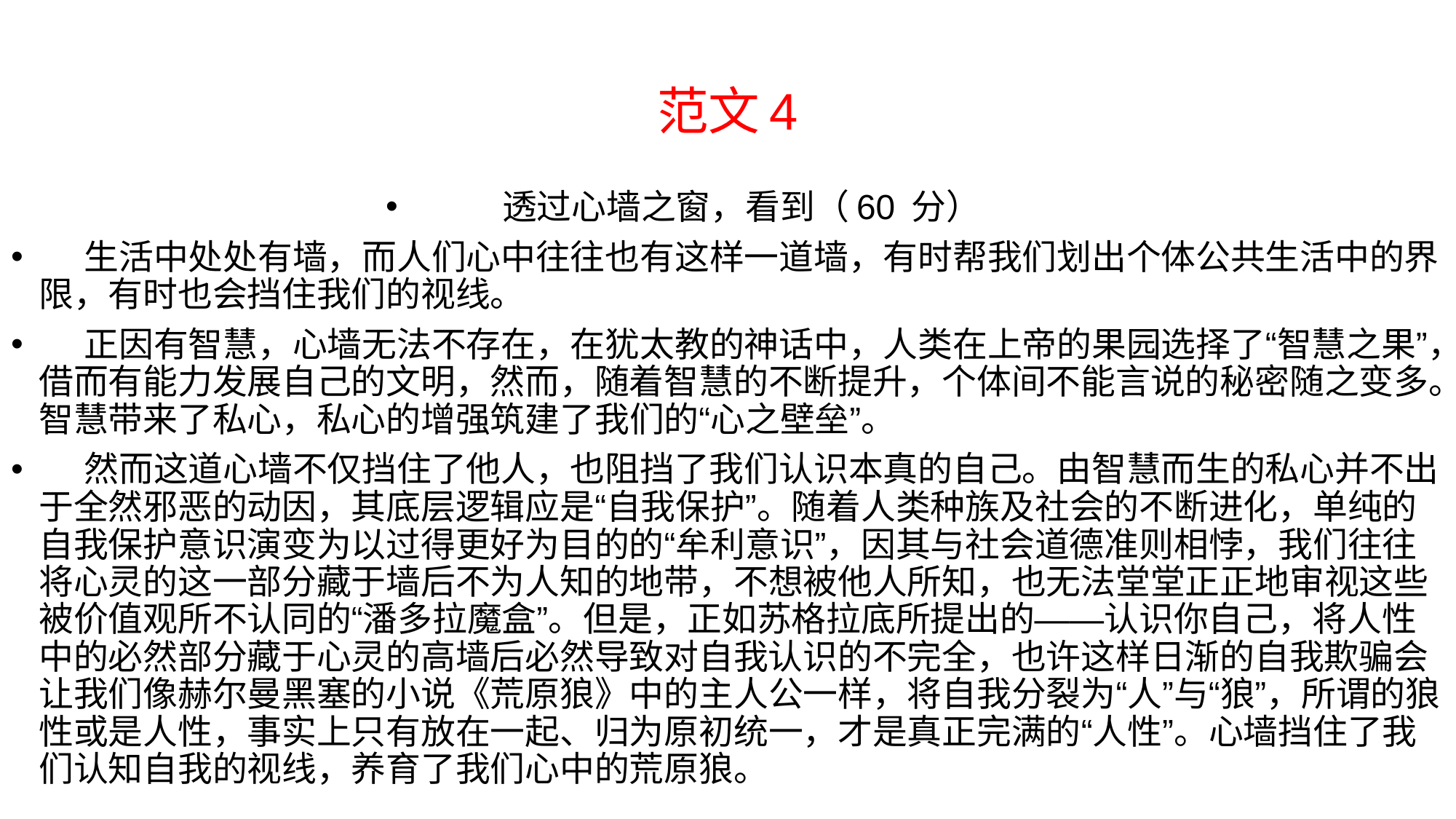

# 范文4
透过心墙之窗，看到（60 分）
    生活中处处有墙，而人们心中往往也有这样一道墙，有时帮我们划出个体公共生活中的界限，有时也会挡住我们的视线。
    正因有智慧，心墙无法不存在，在犹太教的神话中，人类在上帝的果园选择了“智慧之果”，借而有能力发展自己的文明，然而，随着智慧的不断提升，个体间不能言说的秘密随之变多。智慧带来了私心，私心的增强筑建了我们的“心之壁垒”。
    然而这道心墙不仅挡住了他人，也阻挡了我们认识本真的自己。由智慧而生的私心并不出于全然邪恶的动因，其底层逻辑应是“自我保护”。随着人类种族及社会的不断进化，单纯的自我保护意识演变为以过得更好为目的的“牟利意识”，因其与社会道德准则相悖，我们往往将心灵的这一部分藏于墙后不为人知的地带，不想被他人所知，也无法堂堂正正地审视这些被价值观所不认同的“潘多拉魔盒”。但是，正如苏格拉底所提出的——认识你自己，将人性中的必然部分藏于心灵的高墙后必然导致对自我认识的不完全，也许这样日渐的自我欺骗会让我们像赫尔曼黑塞的小说《荒原狼》中的主人公一样，将自我分裂为“人”与“狼”，所谓的狼性或是人性，事实上只有放在一起、归为原初统一，才是真正完满的“人性”。心墙挡住了我们认知自我的视线，养育了我们心中的荒原狼。